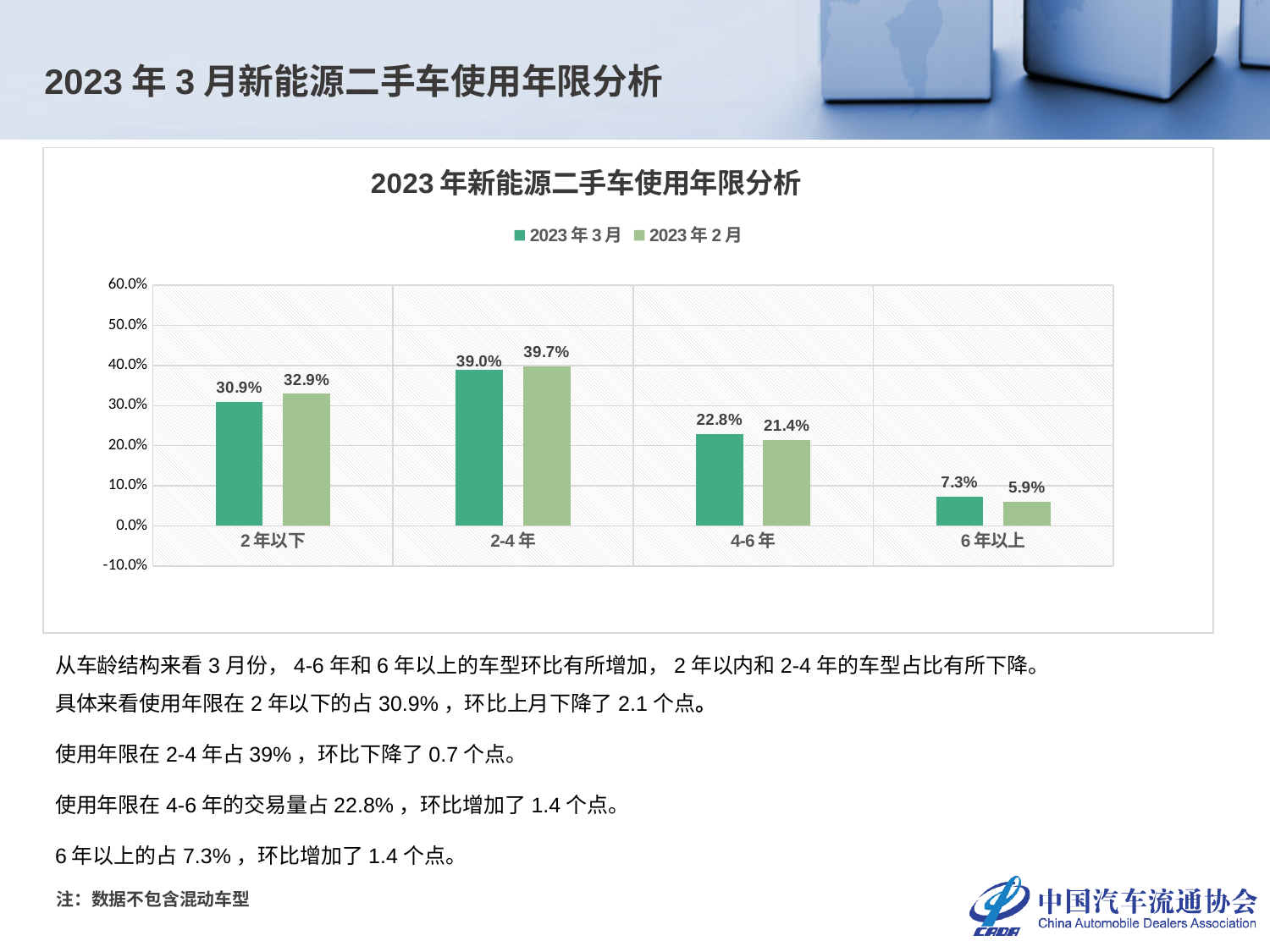

2023年3月新能源二手车使用年限分析

### Chart: 2023年新能源二手车使用年限分析

| Category | 2023年3月 | 2023年2月 |
|---|---|---|
| 2年以下 | 0.3085568503068331 | 0.329349791650287 |
| 2-4年 | 0.3901951320416466 | 0.39696517021778444 |
| 4-6年 | 0.22822864234985865 | 0.2143250255523233 |
| 6年以上 | 0.07301937530166172 | 0.05936001257960531 |
从车龄结构来看3月份，4-6年和6年以上的车型环比有所增加，2年以内和2-4年的车型占比有所下降。
具体来看使用年限在2年以下的占30.9%，环比上月下降了2.1个点。
使用年限在2-4年占39%，环比下降了0.7个点。
使用年限在4-6年的交易量占22.8%，环比增加了1.4个点。
6年以上的占7.3%，环比增加了1.4个点。

注：数据不包含混动车型